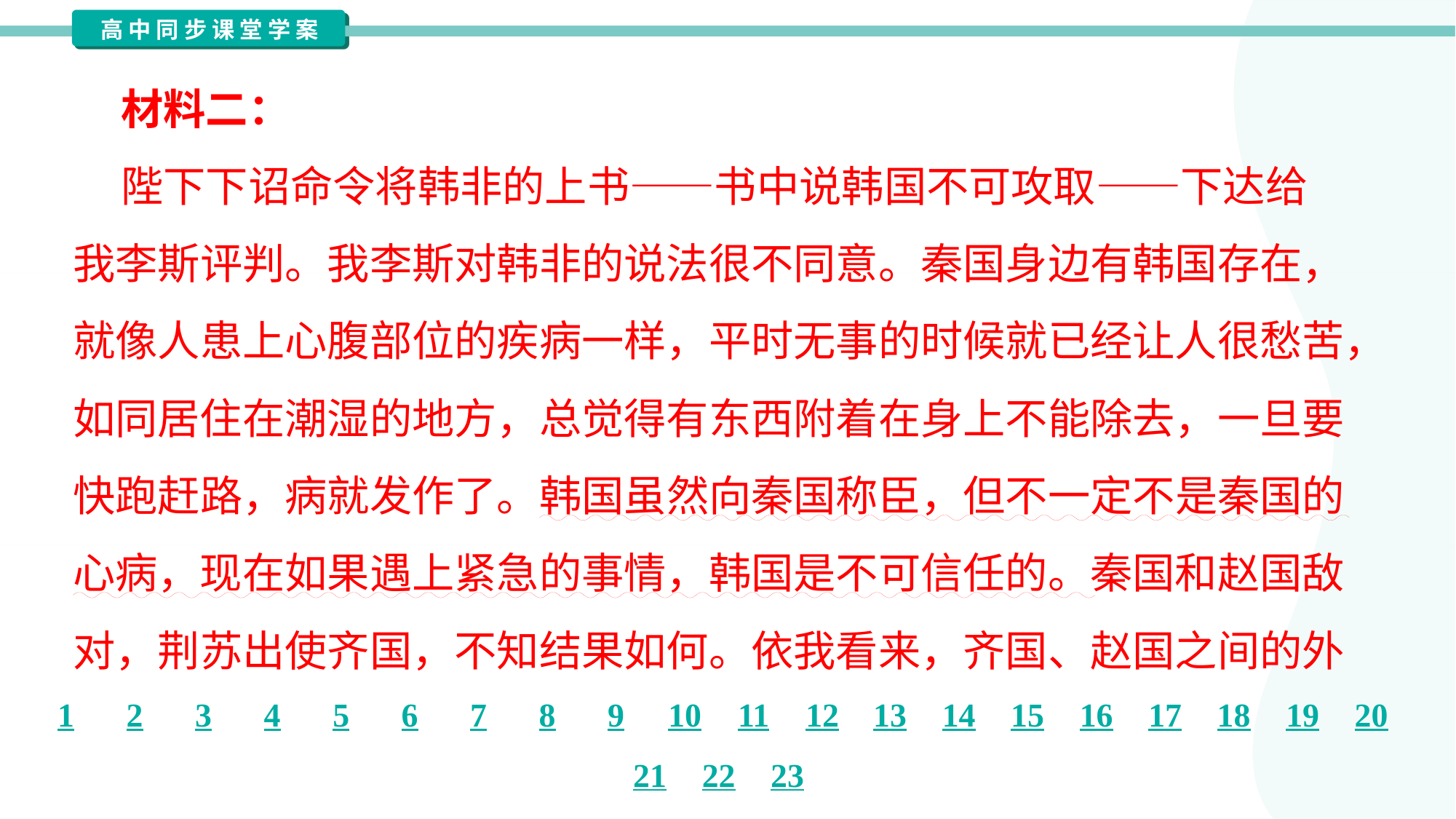

材料二：
    陛下下诏命令将韩非的上书——书中说韩国不可攻取——下达给
我李斯评判。我李斯对韩非的说法很不同意。秦国身边有韩国存在，
就像人患上心腹部位的疾病一样，平时无事的时候就已经让人很愁苦，
如同居住在潮湿的地方，总觉得有东西附着在身上不能除去，一旦要
快跑赶路，病就发作了。韩国虽然向秦国称臣，但不一定不是秦国的
心病，现在如果遇上紧急的事情，韩国是不可信任的。秦国和赵国敌
对，荆苏出使齐国，不知结果如何。依我看来，齐国、赵国之间的外